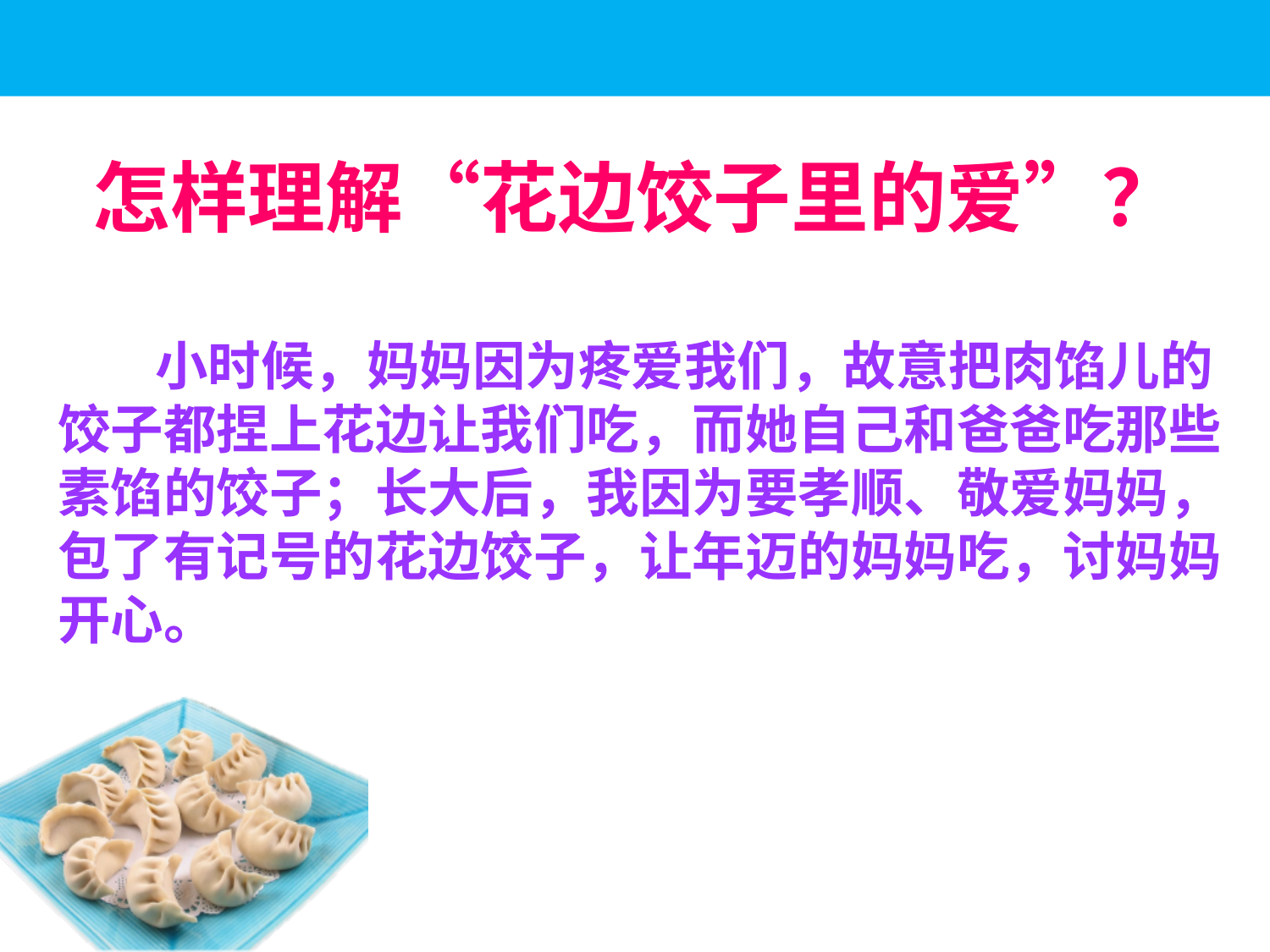

# 怎样理解“花边饺子里的爱”？
           小时候，妈妈因为疼爱我们，故意把肉馅儿的饺子都捏上花边让我们吃，而她自己和爸爸吃那些素馅的饺子；长大后，我因为要孝顺、敬爱妈妈，包了有记号的花边饺子，让年迈的妈妈吃，讨妈妈开心。